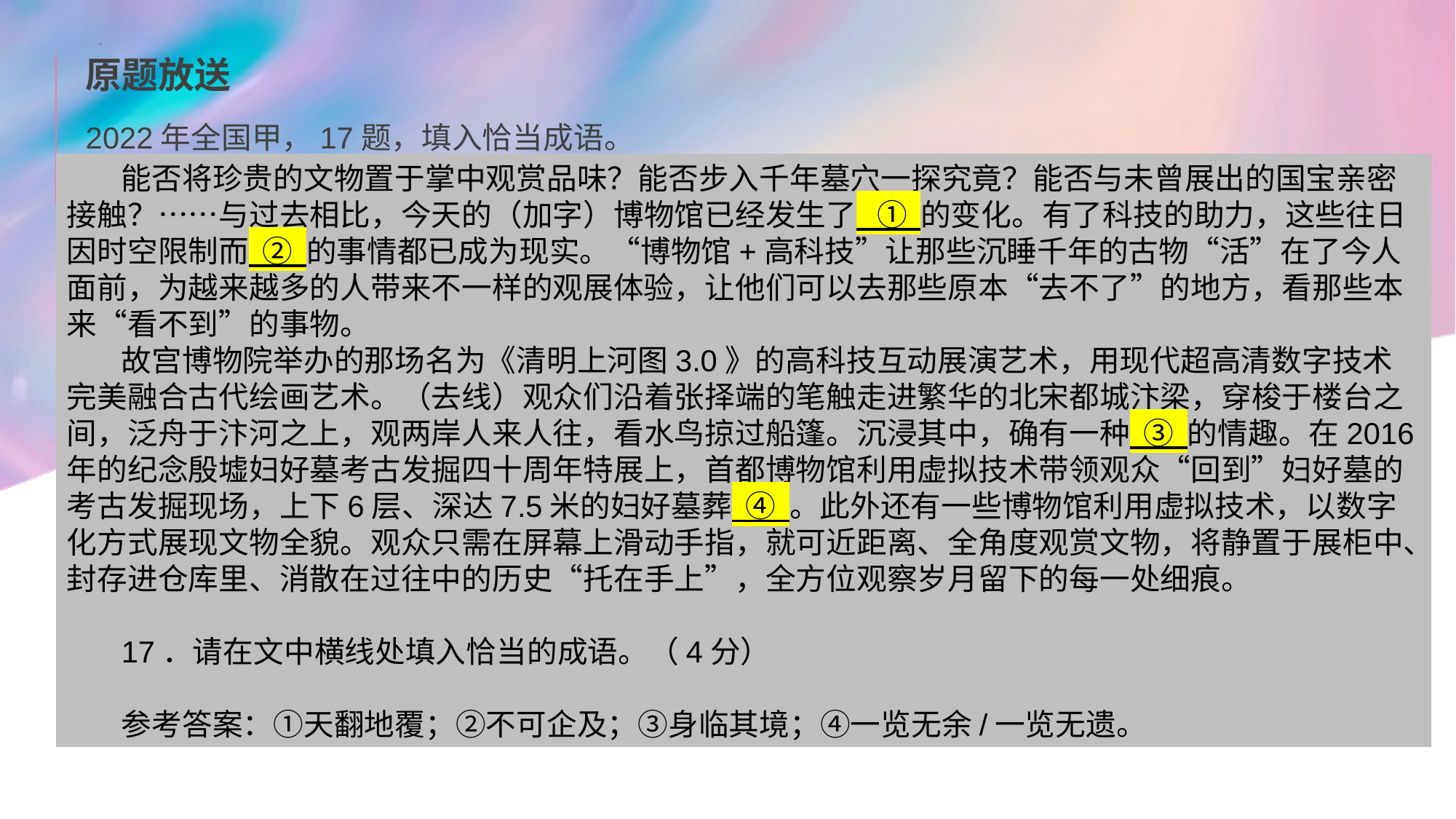

原题放送
2022年全国甲，17题，填入恰当成语。
能否将珍贵的文物置于掌中观赏品味？能否步入千年墓穴一探究竟？能否与未曾展出的国宝亲密接触？……与过去相比，今天的（加字）博物馆已经发生了   ①  的变化。有了科技的助力，这些往日因时空限制而  ②  的事情都已成为现实。“博物馆+高科技”让那些沉睡千年的古物“活”在了今人面前，为越来越多的人带来不一样的观展体验，让他们可以去那些原本“去不了”的地方，看那些本来“看不到”的事物。
故宫博物院举办的那场名为《清明上河图3.0》的高科技互动展演艺术，用现代超高清数字技术完美融合古代绘画艺术。（去线）观众们沿着张择端的笔触走进繁华的北宋都城汴梁，穿梭于楼台之间，泛舟于汴河之上，观两岸人来人往，看水鸟掠过船篷。沉浸其中，确有一种  ③  的情趣。在2016年的纪念殷墟妇好墓考古发掘四十周年特展上，首都博物馆利用虚拟技术带领观众“回到”妇好墓的考古发掘现场，上下6层、深达7.5米的妇好墓葬  ④  。此外还有一些博物馆利用虚拟技术，以数字化方式展现文物全貌。观众只需在屏幕上滑动手指，就可近距离、全角度观赏文物，将静置于展柜中、封存进仓库里、消散在过往中的历史“托在手上”，全方位观察岁月留下的每一处细痕。

17．请在文中横线处填入恰当的成语。（4分）

参考答案：①天翻地覆；②不可企及；③身临其境；④一览无余/一览无遗。